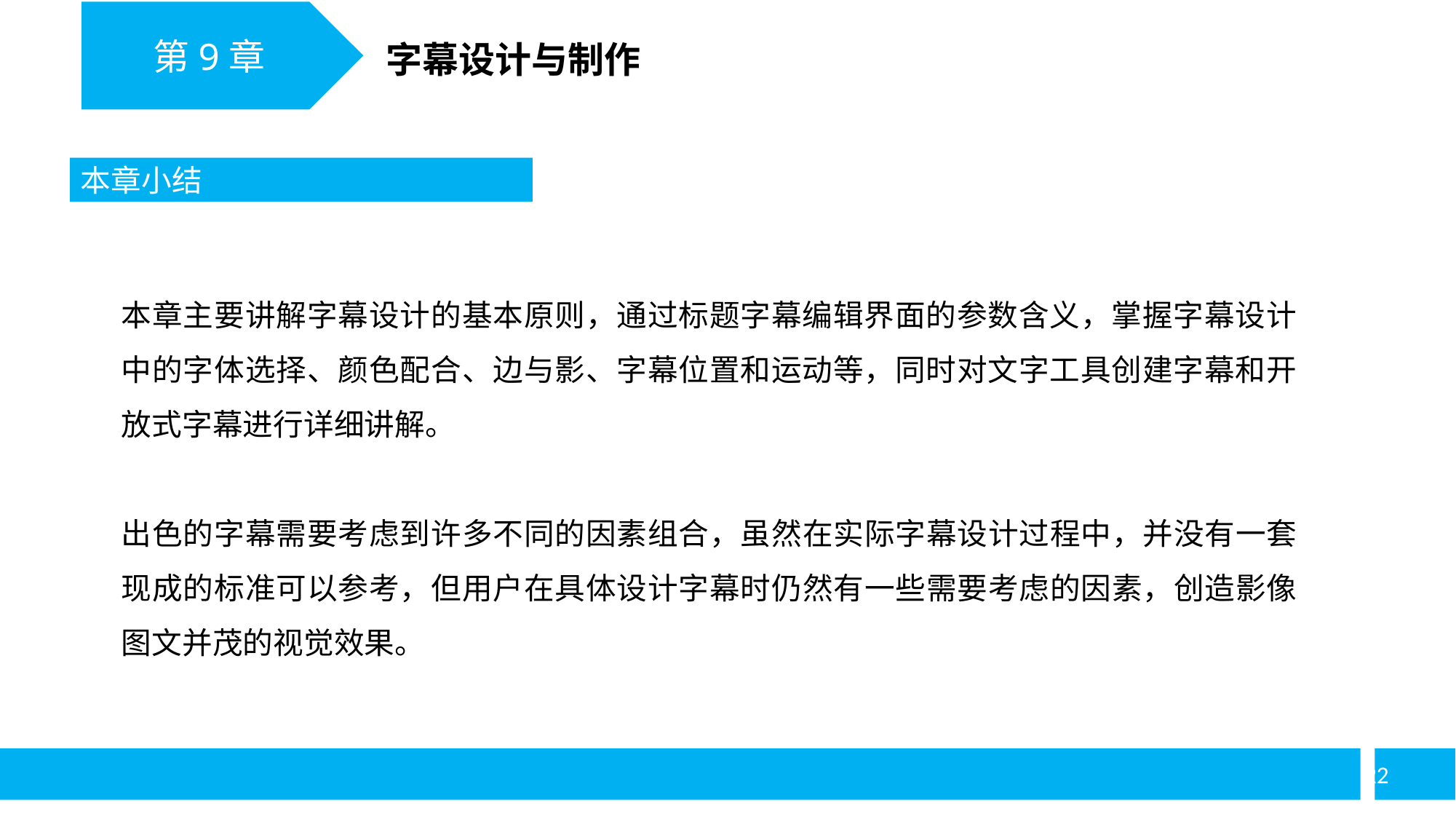

第9章
字幕设计与制作
本章小结
本章主要讲解字幕设计的基本原则，通过标题字幕编辑界面的参数含义，掌握字幕设计中的字体选择、颜色配合、边与影、字幕位置和运动等，同时对文字工具创建字幕和开放式字幕进行详细讲解。

出色的字幕需要考虑到许多不同的因素组合，虽然在实际字幕设计过程中，并没有一套现成的标准可以参考，但用户在具体设计字幕时仍然有一些需要考虑的因素，创造影像图文并茂的视觉效果。